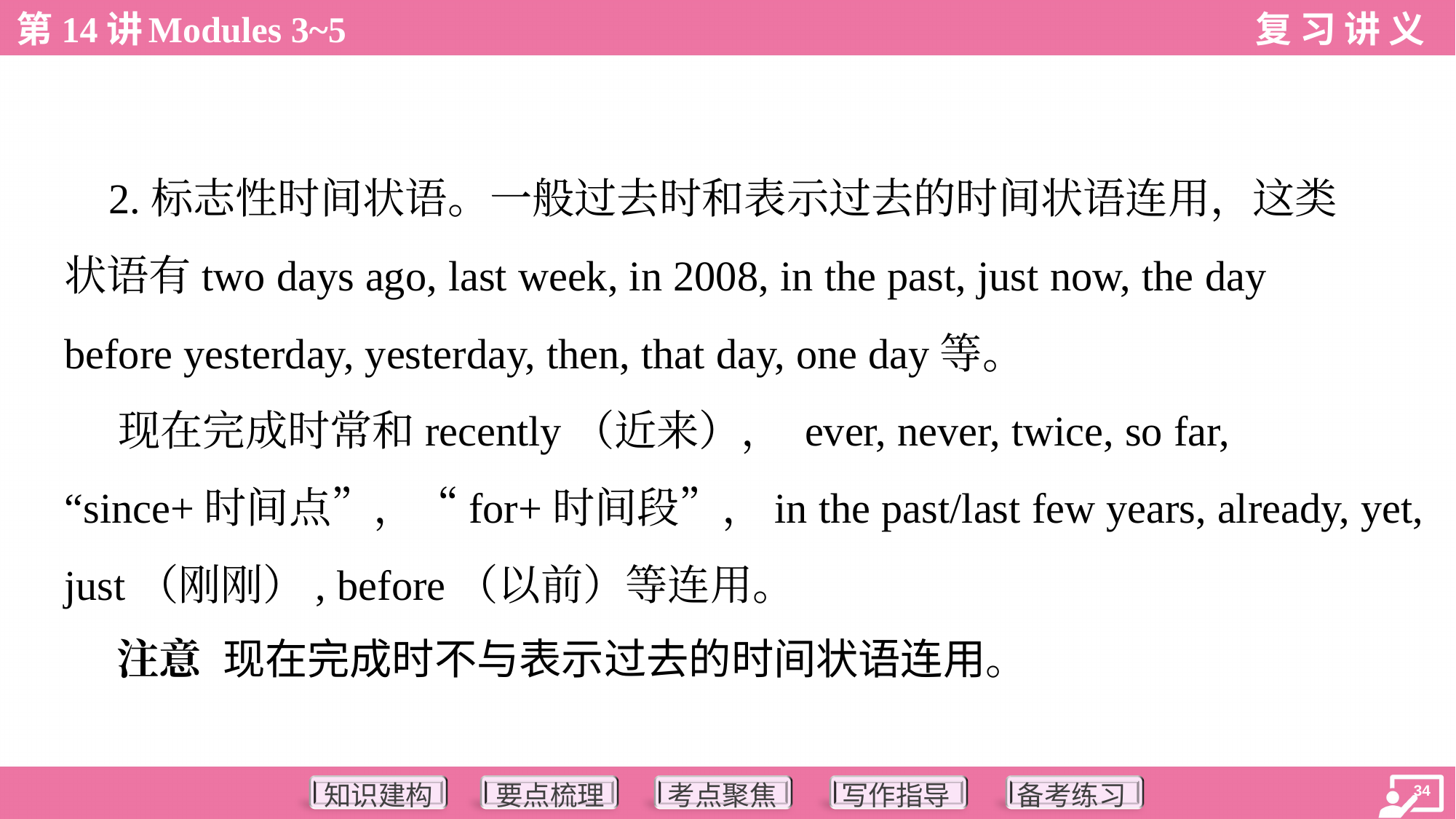

2.标志性时间状语。一般过去时和表示过去的时间状语连用，这类
状语有two days ago, last week, in 2008, in the past, just now, the day
before yesterday, yesterday, then, that day, one day等。
    现在完成时常和recently（近来）， ever, never, twice, so far,
“since+时间点”，“for+时间段”，in the past/last few years, already, yet,
just（刚刚）, before（以前）等连用。
    注意  现在完成时不与表示过去的时间状语连用。